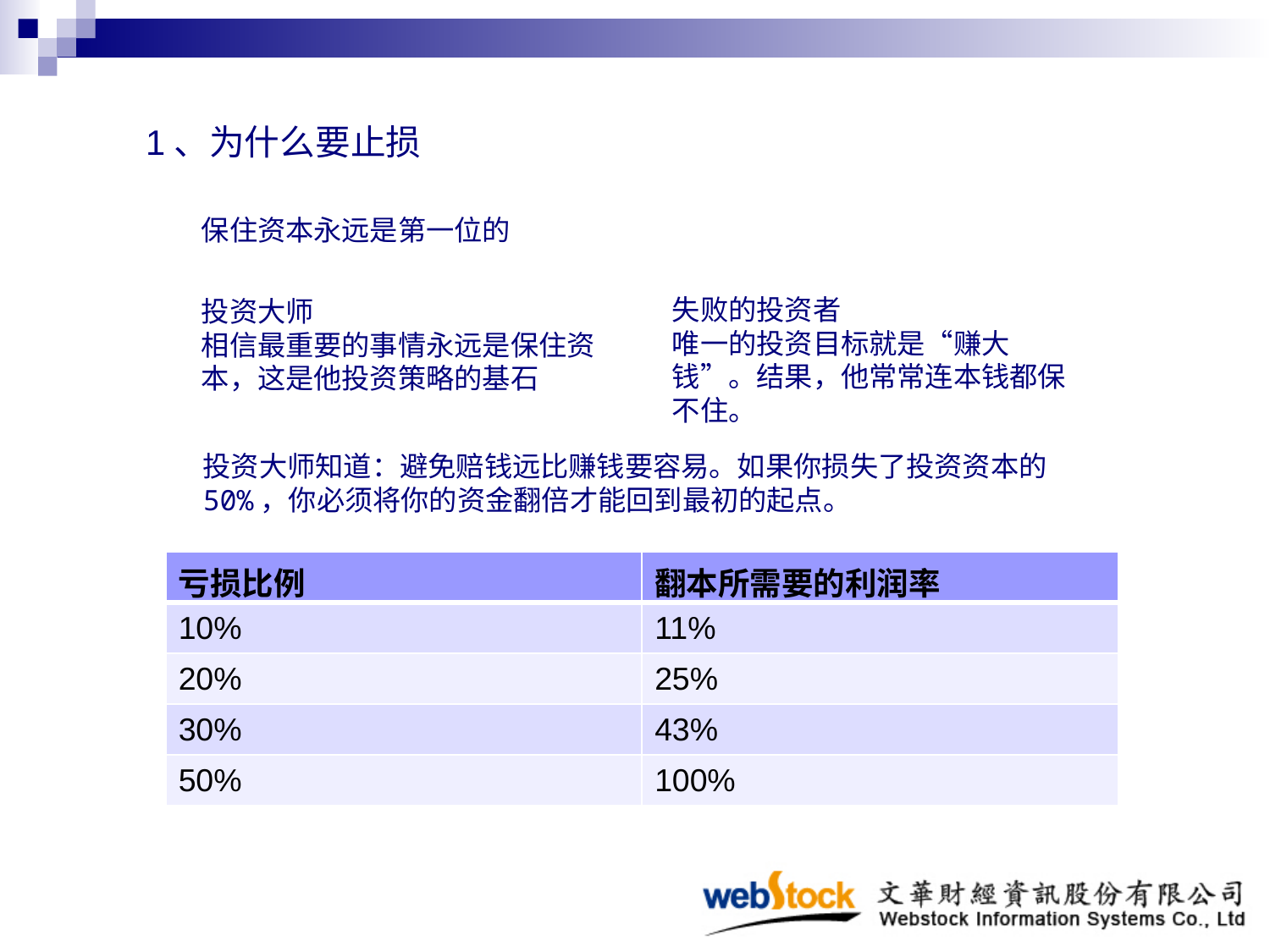

1、为什么要止损
保住资本永远是第一位的
失败的投资者
唯一的投资目标就是“赚大钱”。结果，他常常连本钱都保不住。
投资大师
相信最重要的事情永远是保住资本，这是他投资策略的基石
投资大师知道：避免赔钱远比赚钱要容易。如果你损失了投资资本的50%，你必须将你的资金翻倍才能回到最初的起点。
| 亏损比例 | 翻本所需要的利润率 |
| --- | --- |
| 10% | 11% |
| 20% | 25% |
| 30% | 43% |
| 50% | 100% |